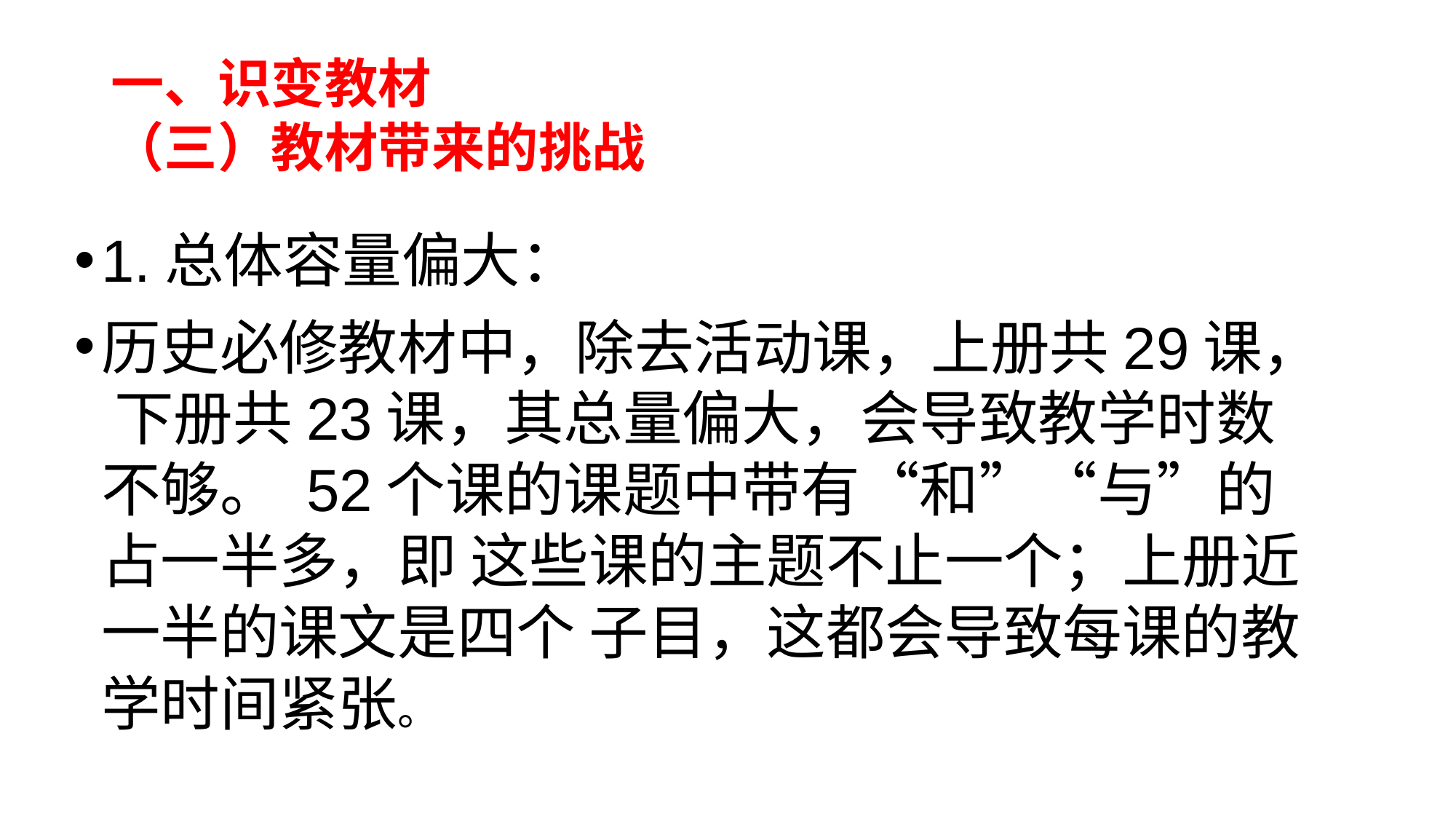

# 一、识变教材 （三）教材带来的挑战
1.总体容量偏大：
历史必修教材中，除去活动课，上册共29课， 下册共23课，其总量偏大，会导致教学时数不够。 52个课的课题中带有“和”“与”的占一半多，即 这些课的主题不止一个；上册近一半的课文是四个 子目，这都会导致每课的教学时间紧张。